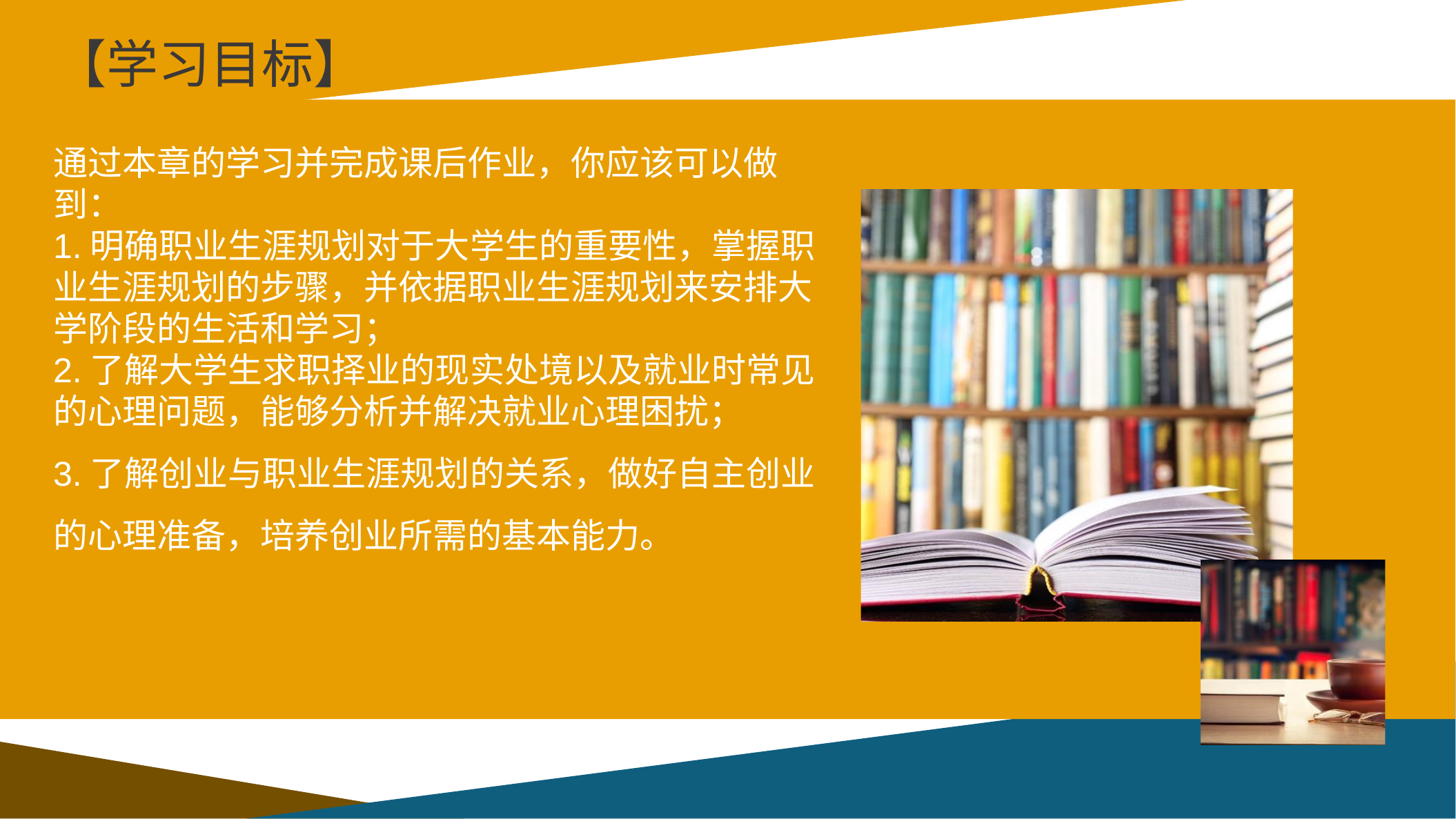

【学习目标】

通过本章的学习并完成课后作业，你应该可以做到：
1.明确职业生涯规划对于大学生的重要性，掌握职业生涯规划的步骤，并依据职业生涯规划来安排大学阶段的生活和学习；
2.了解大学生求职择业的现实处境以及就业时常见的心理问题，能够分析并解决就业心理困扰；
3.了解创业与职业生涯规划的关系，做好自主创业的心理准备，培养创业所需的基本能力。